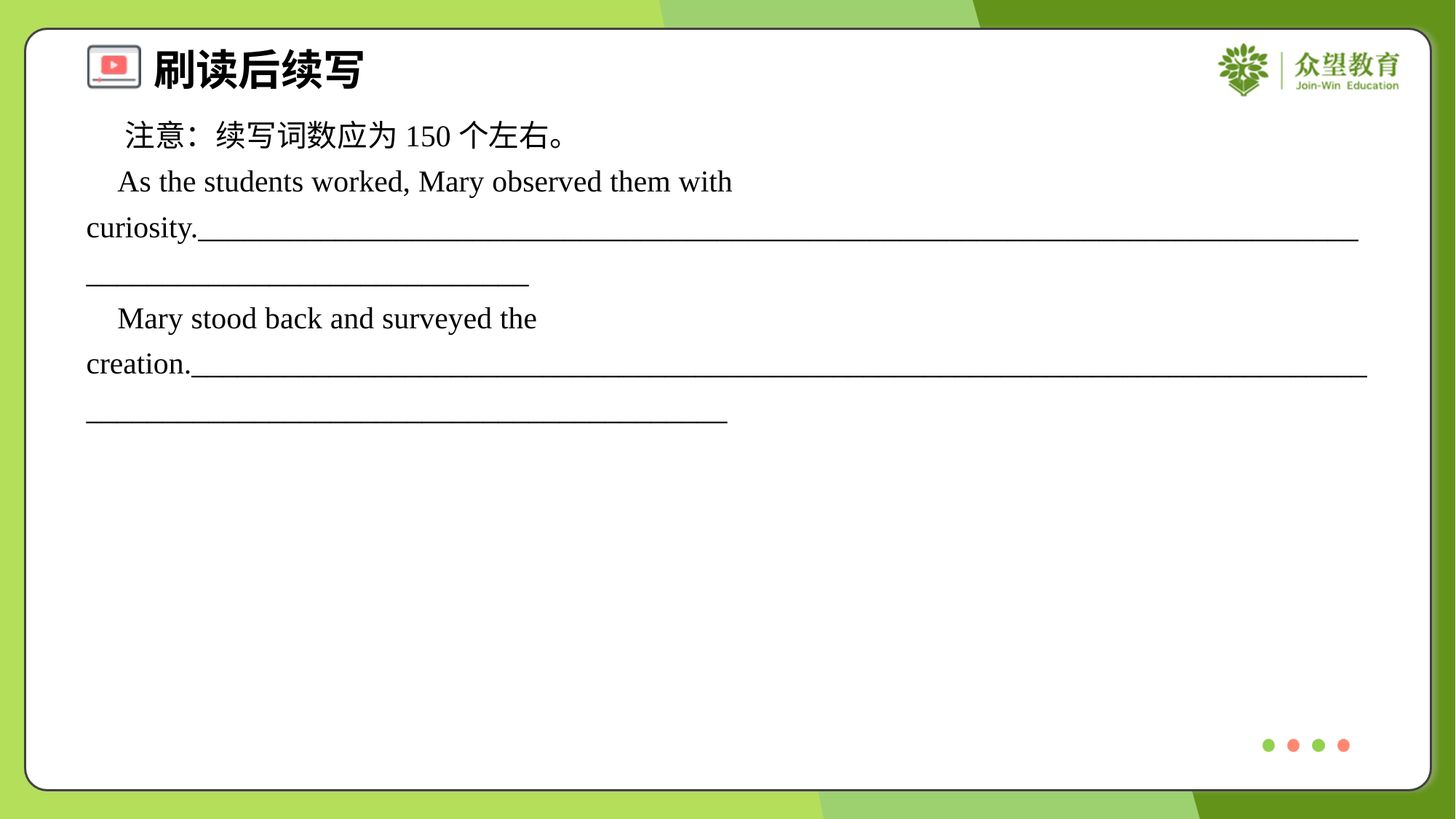

注意：续写词数应为150个左右。
    As the students worked, Mary observed them with curiosity._________________________________________________________________________________________________________
    Mary stood back and surveyed the creation._______________________________________________________________________________________________________________________